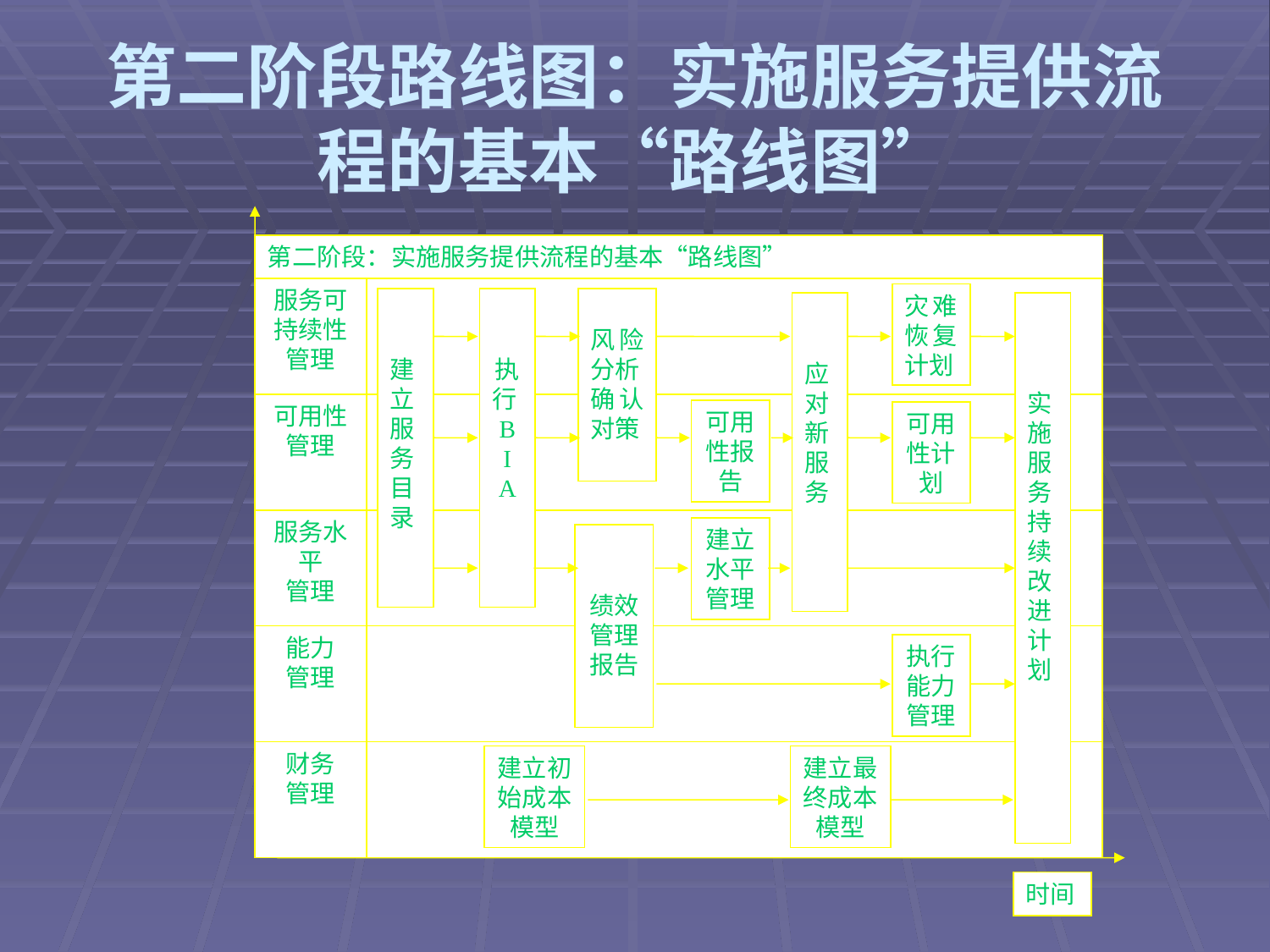

# 第二阶段路线图：实施服务提供流程的基本“路线图”

第二阶段：实施服务提供流程的基本“路线图”
服务可持续性管理

灾难恢复计划

建立服务目录

执行B
I
A

风险分析
确认对策

应对新服务

实施服务持续改进计划

可用性
管理

可用性报告
可用性计划

服务水平
管理

建立水平管理

绩效管理报告

能力
管理

执行能力管理

财务
管理

建立初始成本模型
建立最终成本模型

时间